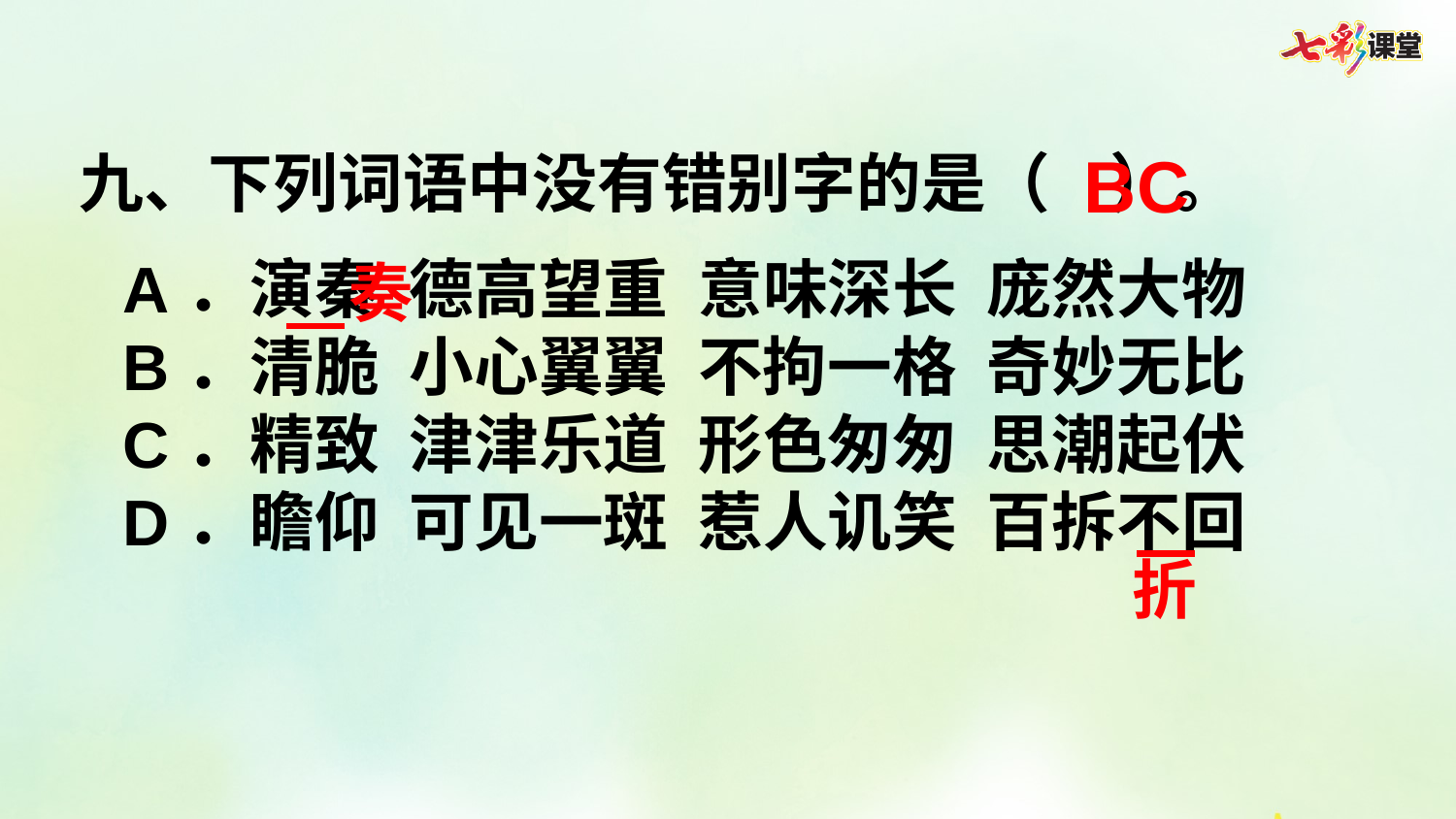

BC
九、下列词语中没有错别字的是（    ）。
A．演秦  德高望重  意味深长  庞然大物
B．清脆  小心翼翼  不拘一格  奇妙无比
C．精致  津津乐道  形色匆匆  思潮起伏
D．瞻仰  可见一斑  惹人讥笑  百拆不回
奏
折